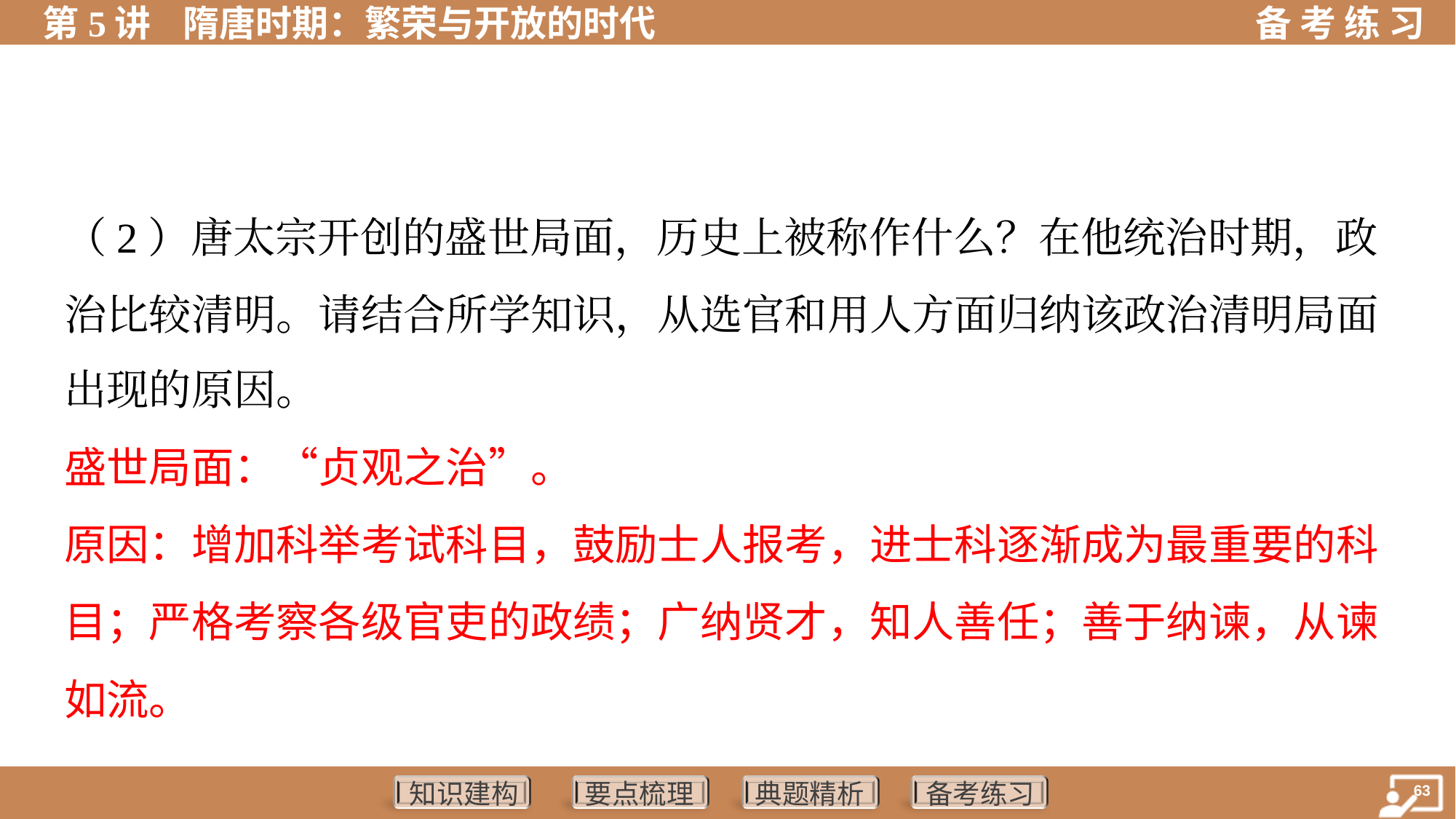

（2）唐太宗开创的盛世局面，历史上被称作什么？在他统治时期，政
治比较清明。请结合所学知识，从选官和用人方面归纳该政治清明局面
出现的原因。
盛世局面：“贞观之治”。
原因：增加科举考试科目，鼓励士人报考，进士科逐渐成为最重要的科
目；严格考察各级官吏的政绩；广纳贤才，知人善任；善于纳谏，从谏
如流。